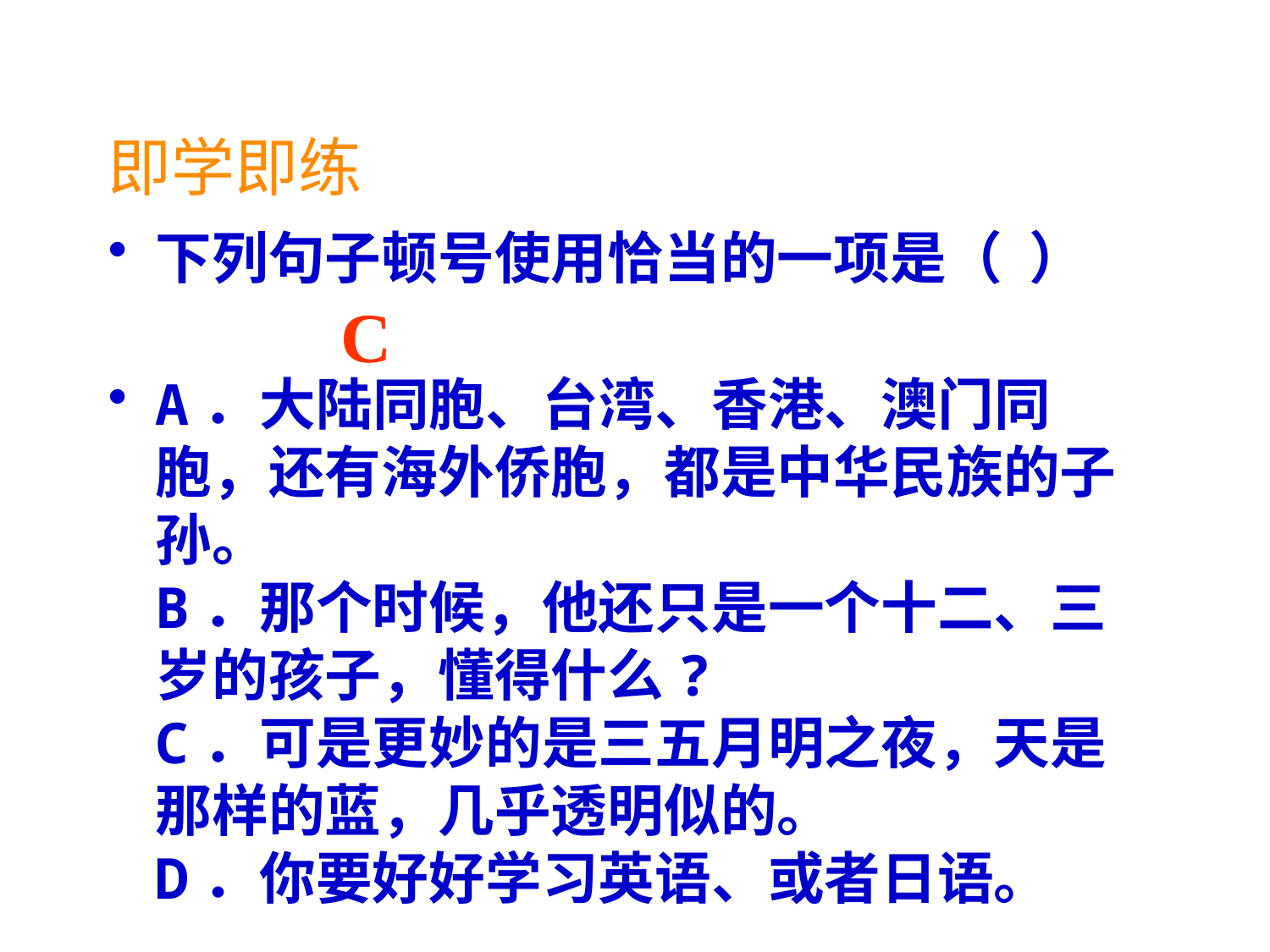

# 即学即练
下列句子顿号使用恰当的一项是（  ）
A．大陆同胞、台湾、香港、澳门同胞，还有海外侨胞，都是中华民族的子孙。
B．那个时候，他还只是一个十二、三岁的孩子，懂得什么?
C．可是更妙的是三五月明之夜，天是那样的蓝，几乎透明似的。
D．你要好好学习英语、或者日语。

C